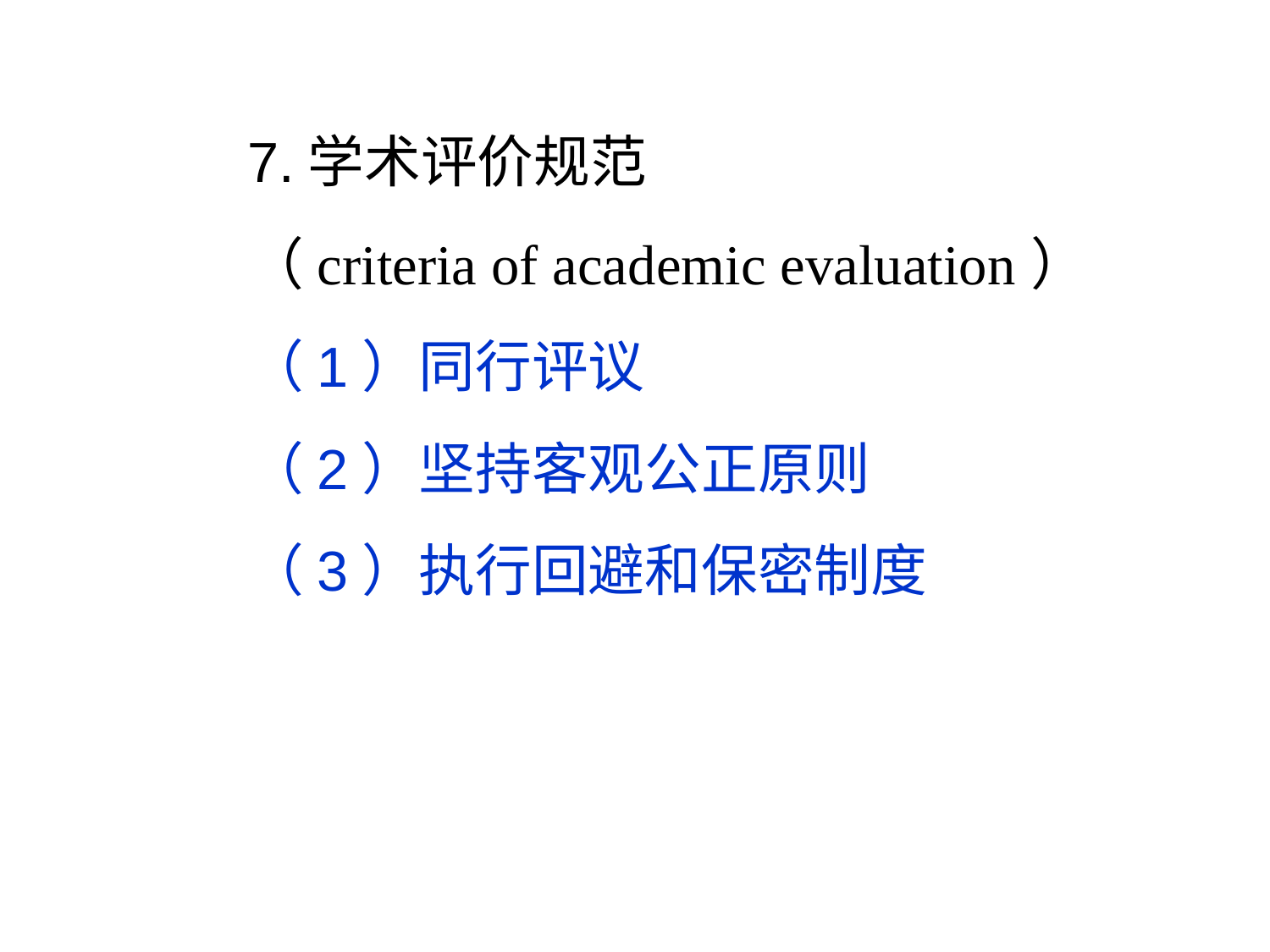

7.学术评价规范
（criteria of academic evaluation）
（1）同行评议
（2）坚持客观公正原则
（3）执行回避和保密制度